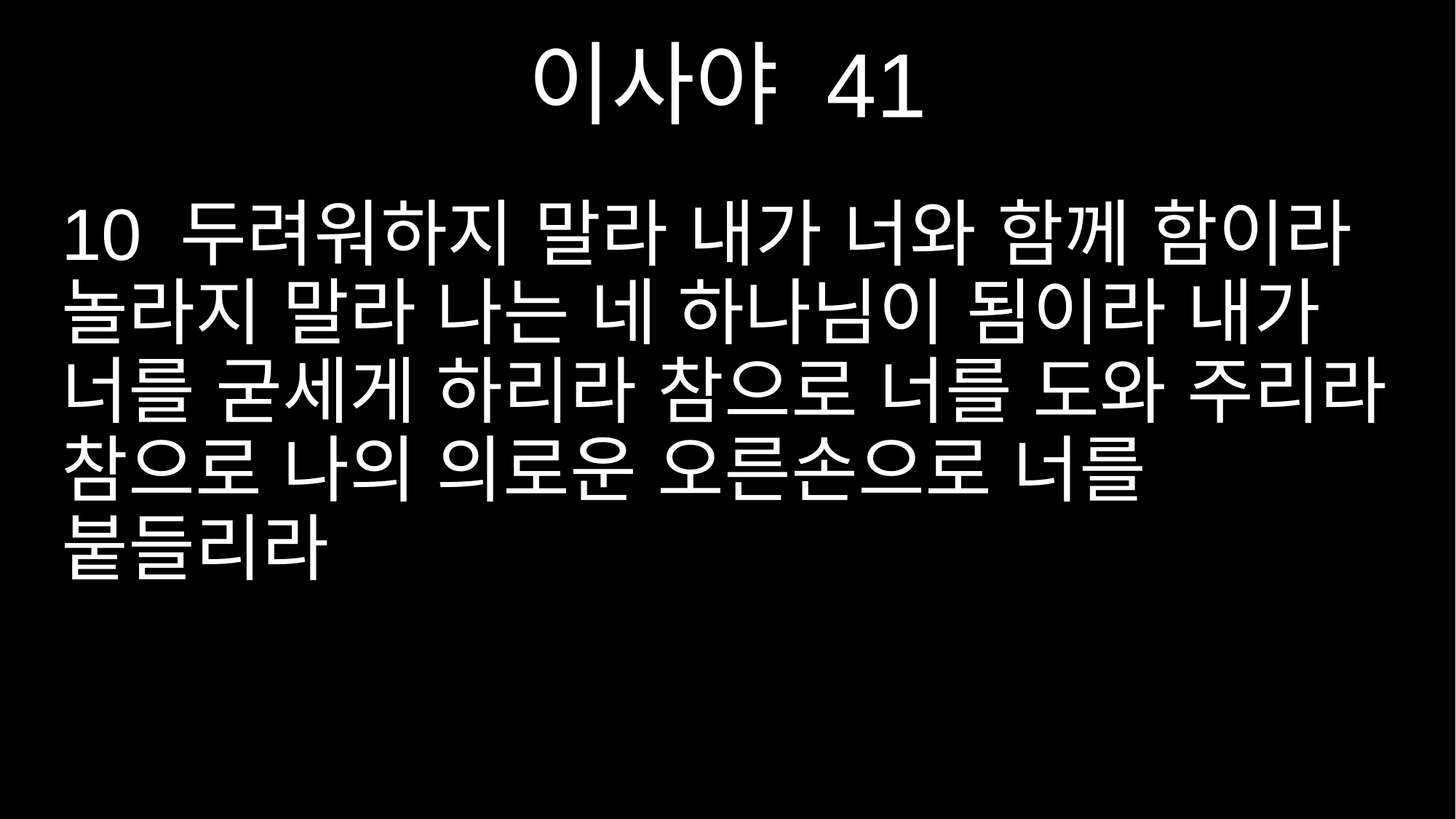

이사야 41
10 두려워하지 말라 내가 너와 함께 함이라 놀라지 말라 나는 네 하나님이 됨이라 내가 너를 굳세게 하리라 참으로 너를 도와 주리라 참으로 나의 의로운 오른손으로 너를 붙들리라